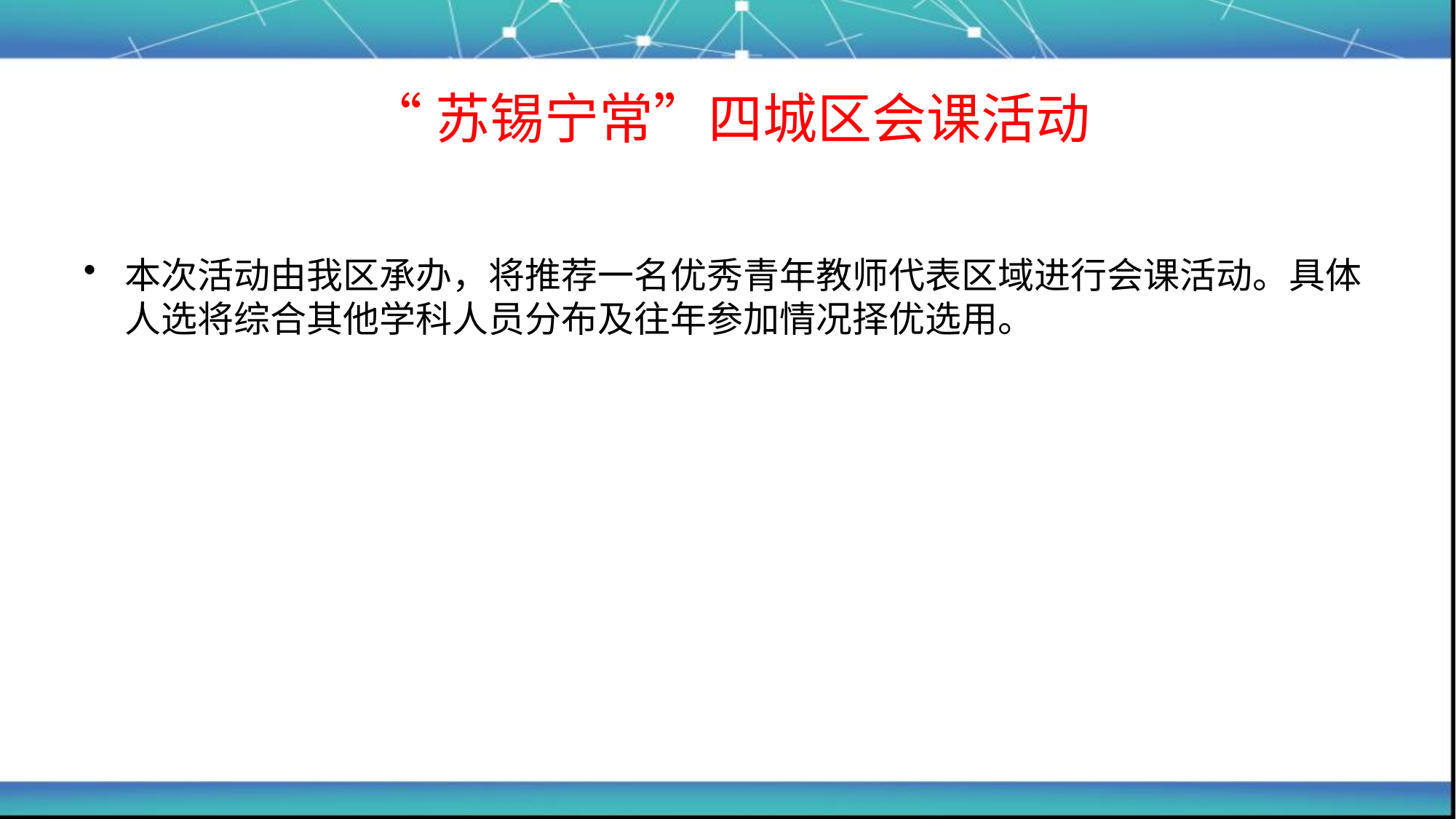

# “苏锡宁常”四城区会课活动
本次活动由我区承办，将推荐一名优秀青年教师代表区域进行会课活动。具体人选将综合其他学科人员分布及往年参加情况择优选用。